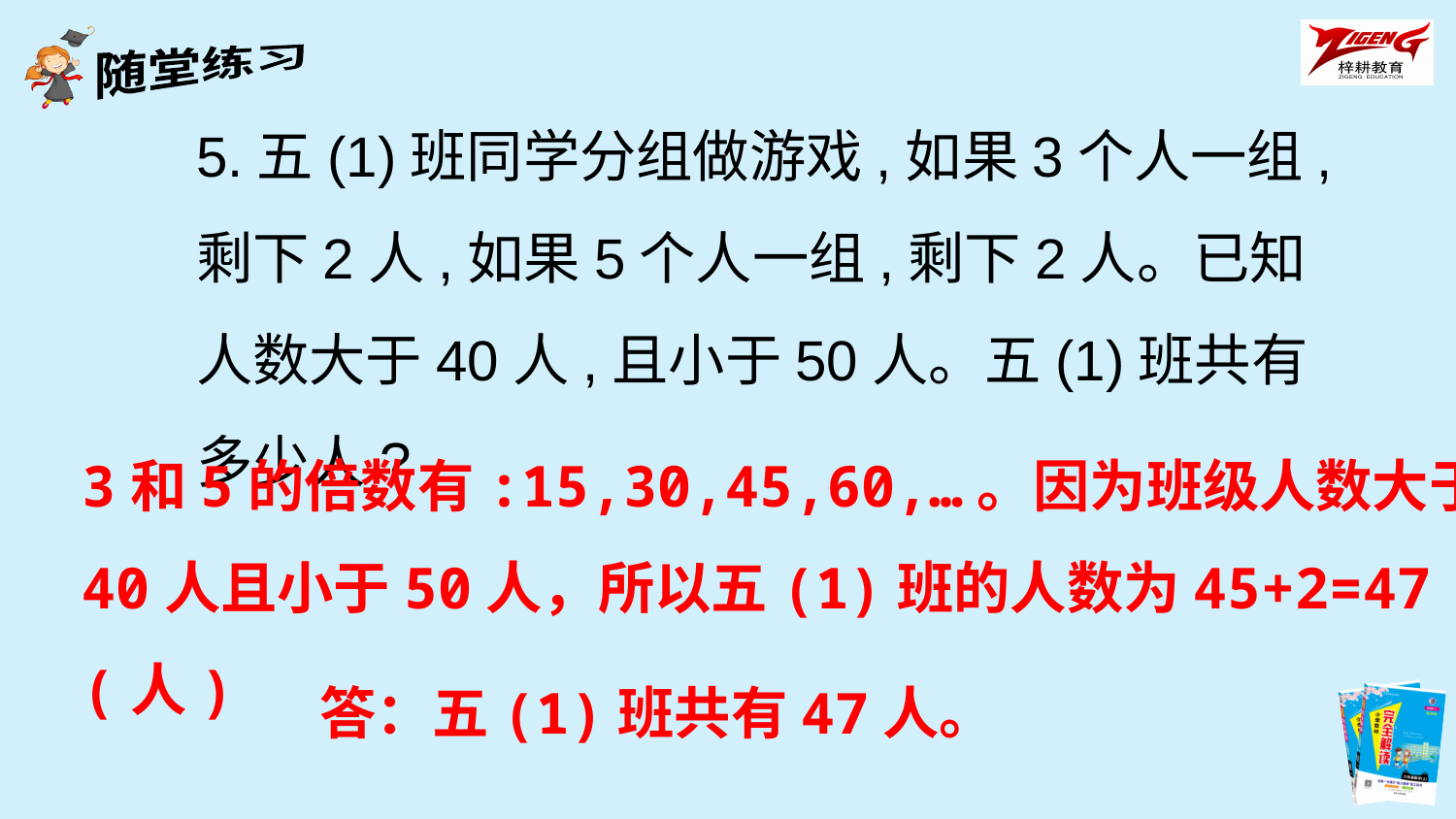

5.五(1)班同学分组做游戏,如果3个人一组,剩下2人,如果5个人一组,剩下2人。已知人数大于40人,且小于50人。五(1)班共有多少人?
3和5的倍数有:15,30,45,60,…。因为班级人数大于
40人且小于50人，所以五(1)班的人数为45+2=47(人)
答：五(1)班共有47人。